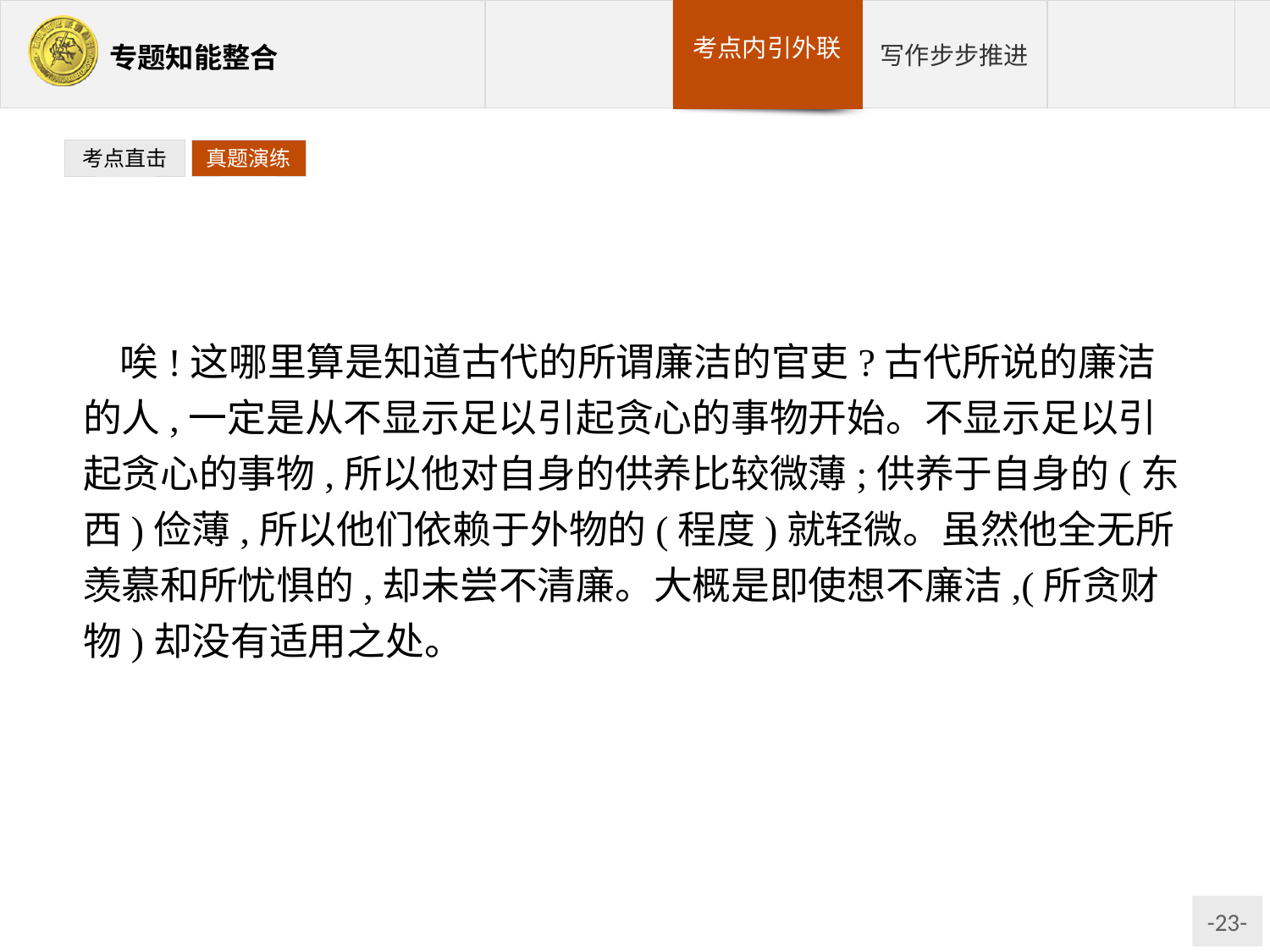

考点直击
真题演练
唉!这哪里算是知道古代的所谓廉洁的官吏?古代所说的廉洁的人,一定是从不显示足以引起贪心的事物开始。不显示足以引起贪心的事物,所以他对自身的供养比较微薄;供养于自身的(东西)俭薄,所以他们依赖于外物的(程度)就轻微。虽然他全无所羡慕和所忧惧的,却未尝不清廉。大概是即使想不廉洁,(所贪财物)却没有适用之处。